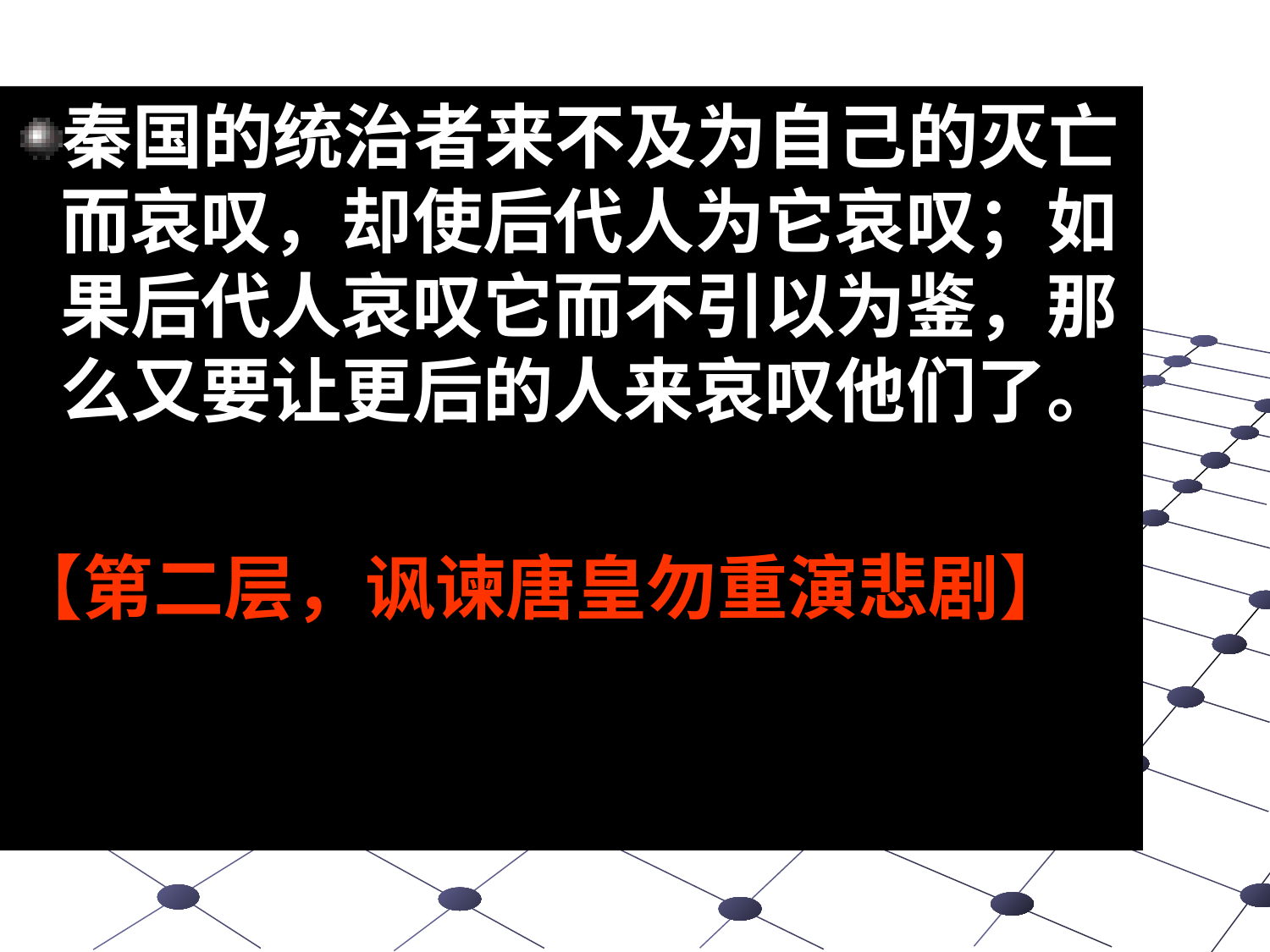

# 秦国的统治者来不及为自己的灭亡而哀叹，却使后代人为它哀叹；如果后代人哀叹它而不引以为鉴，那么又要让更后的人来哀叹他们了。

【第二层，讽谏唐皇勿重演悲剧】